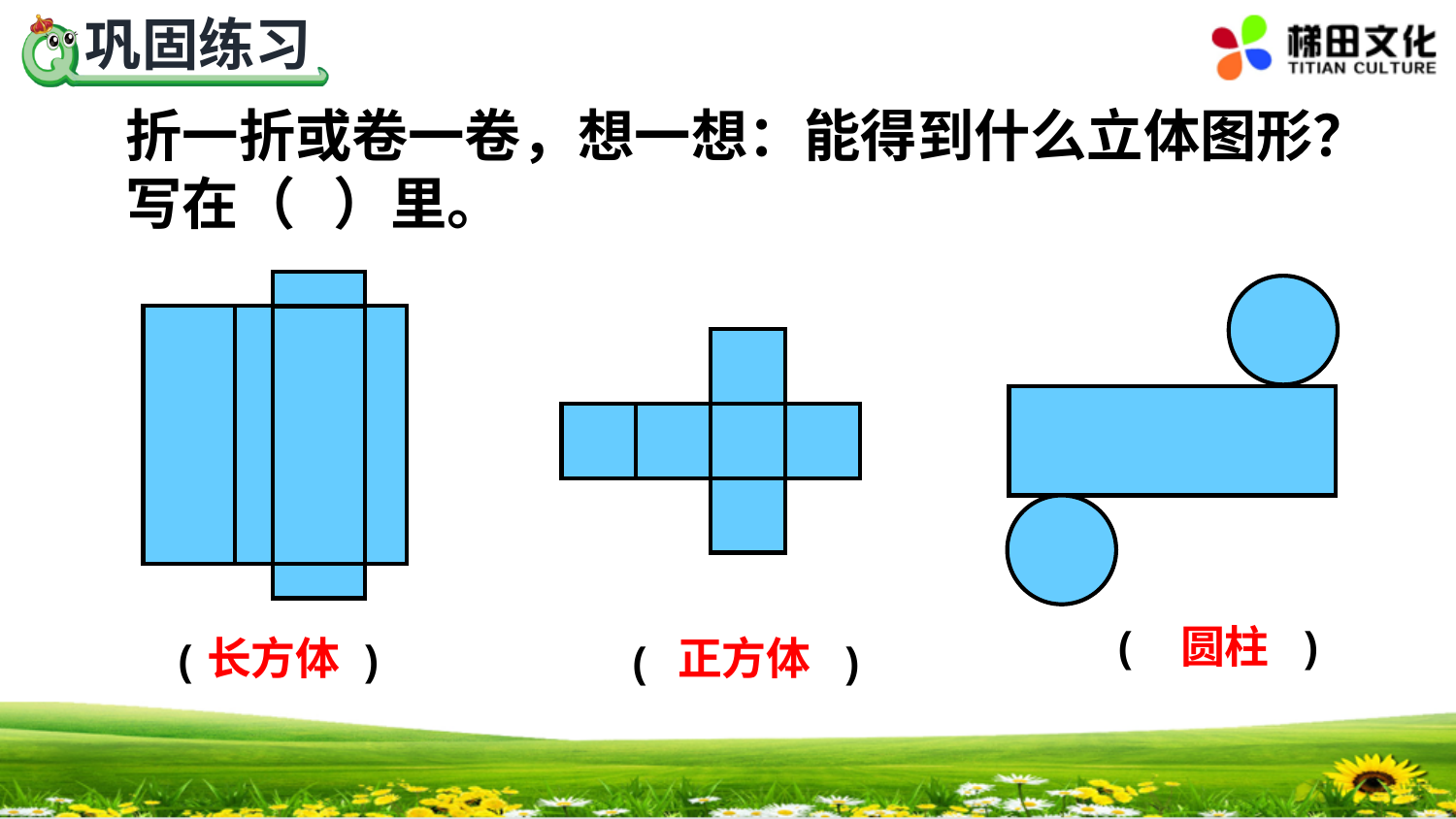

折一折或卷一卷，想一想：能得到什么立体图形？
写在（   ）里。

圆柱
(      )
长方体
正方体
(      )
(       )